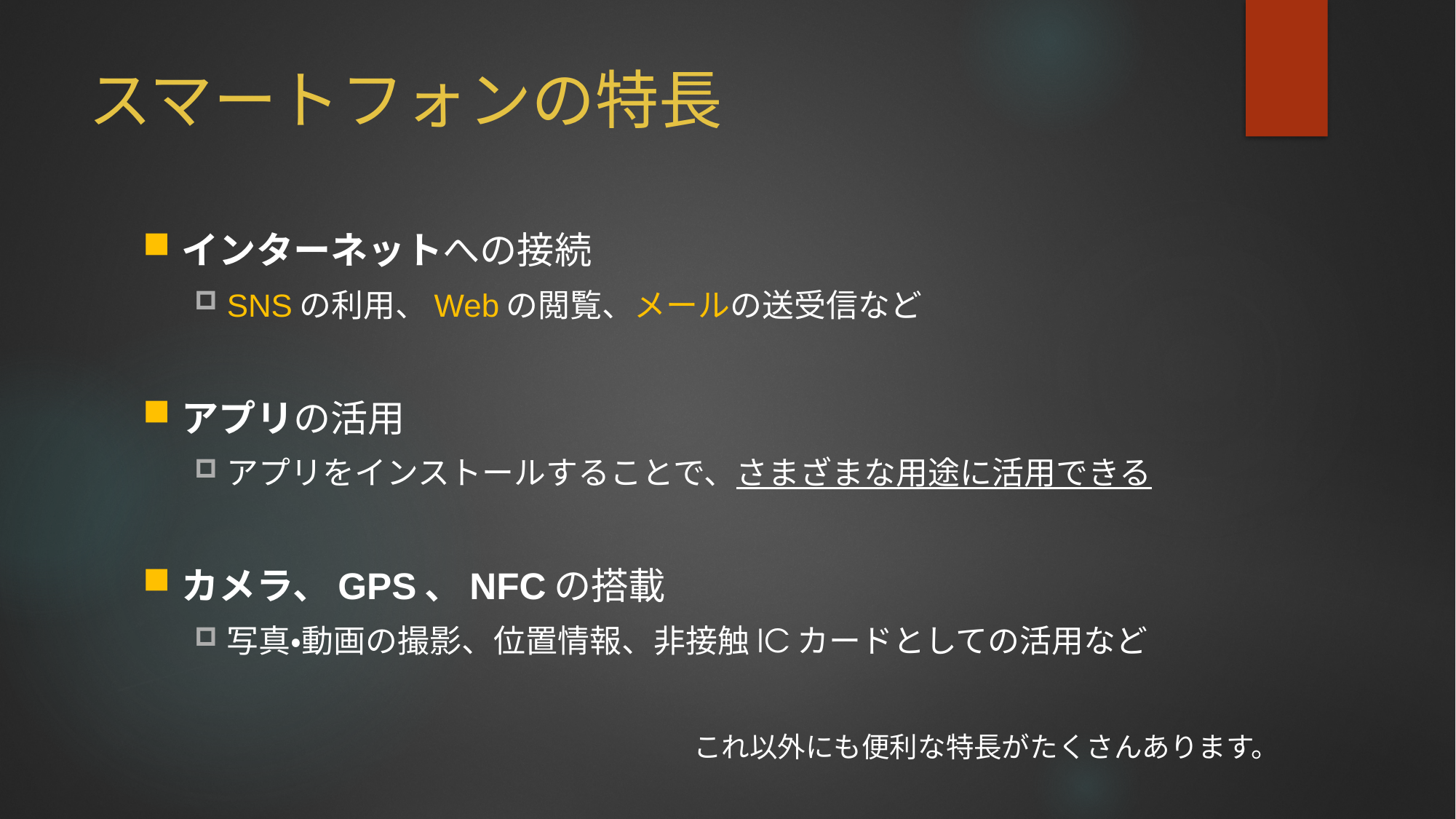

# スマートフォンの特長
インターネットへの接続
SNSの利用、Webの閲覧、メールの送受信など

アプリの活用
アプリをインストールすることで、さまざまな用途に活用できる

カメラ、GPS、NFCの搭載
写真・動画の撮影、位置情報、非接触ICカードとしての活用など

これ以外にも便利な特長がたくさんあります。